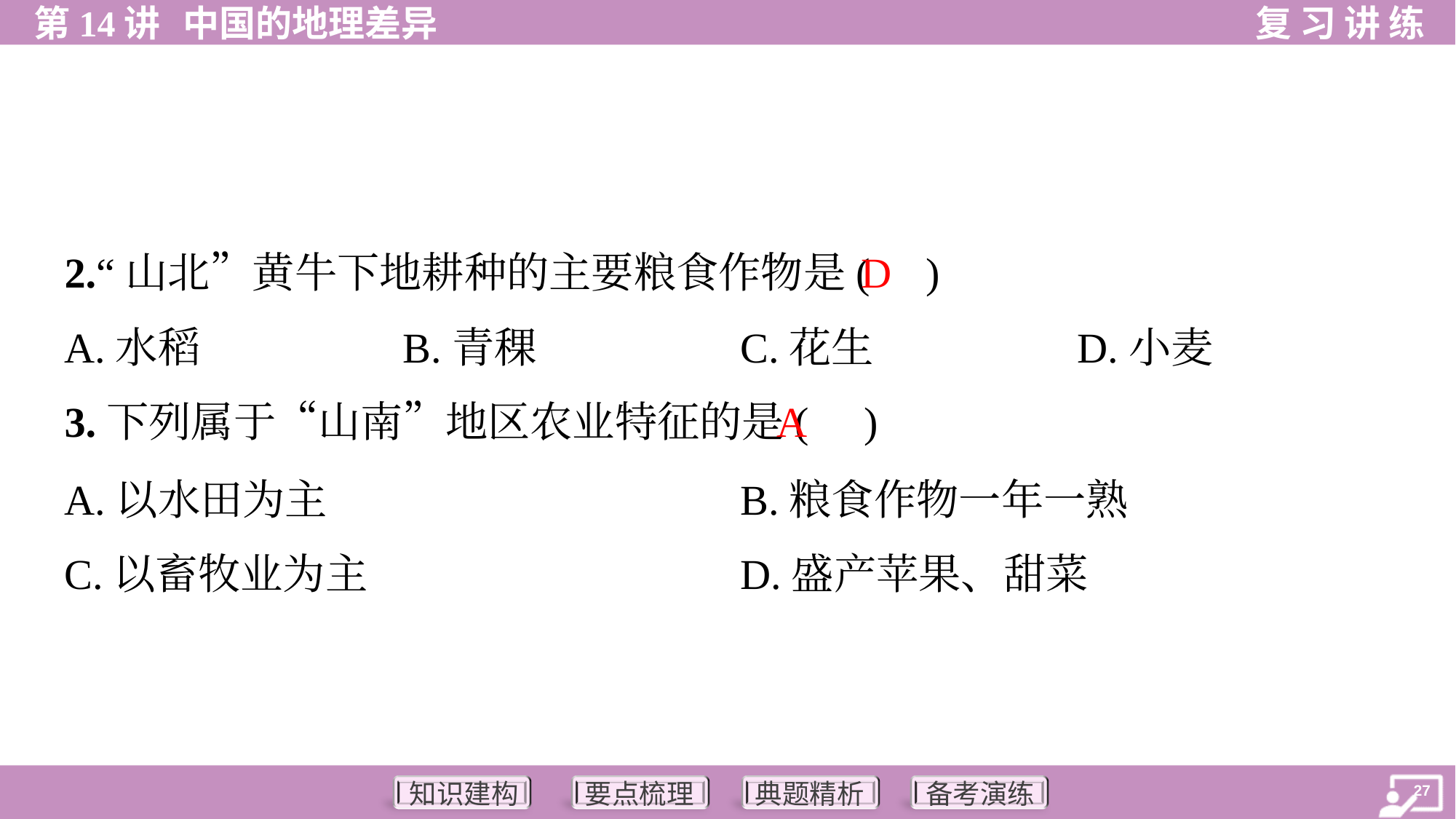

D
2.“山北”黄牛下地耕种的主要粮食作物是(     )
A.水稻	B.青稞	C.花生	D.小麦
A
3.下列属于“山南”地区农业特征的是(     )
A.以水田为主	B.粮食作物一年一熟
C.以畜牧业为主	D.盛产苹果、甜菜